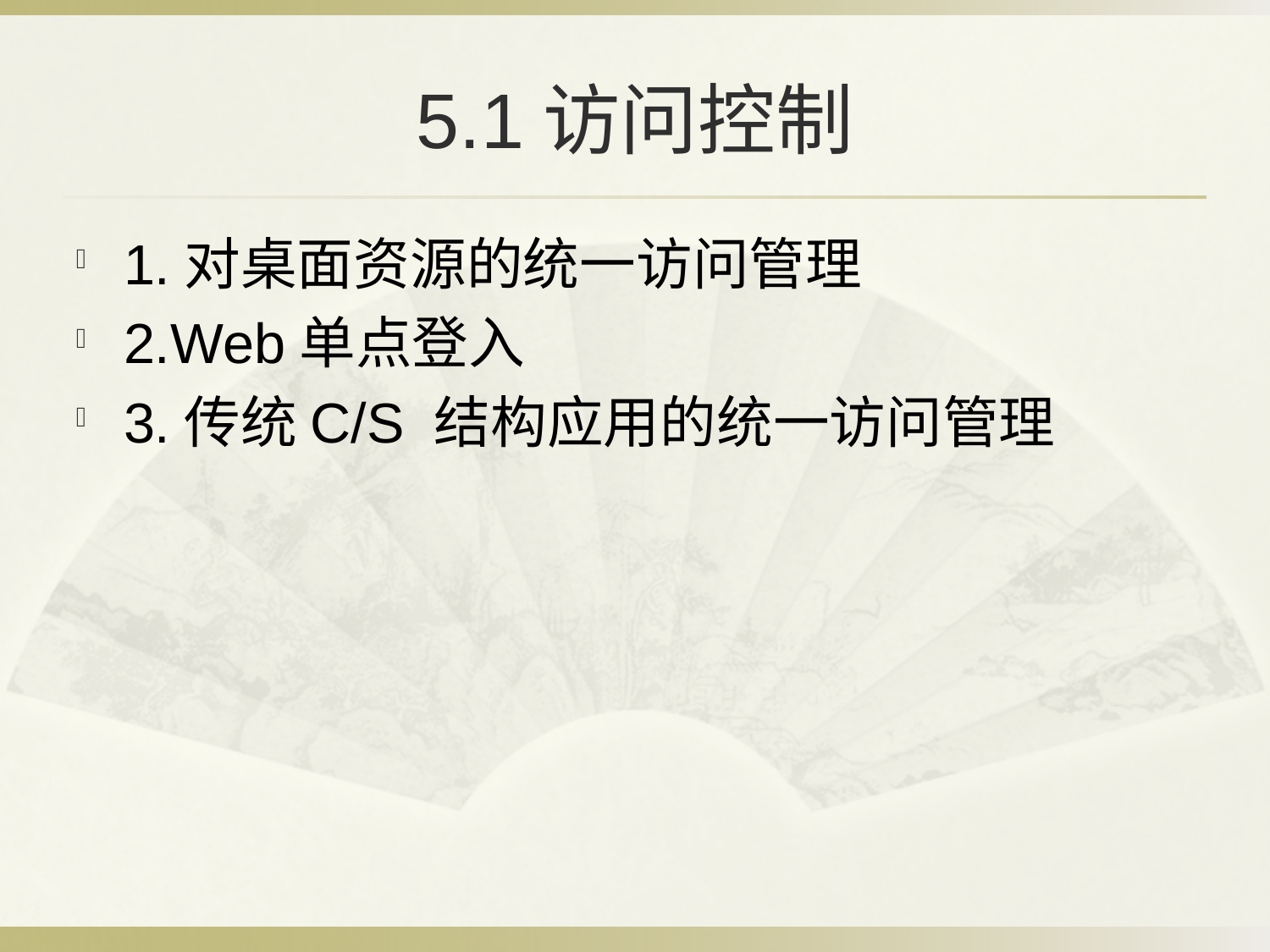

# 5.1访问控制
1.对桌面资源的统一访问管理
2.Web单点登入
3.传统C/S 结构应用的统一访问管理